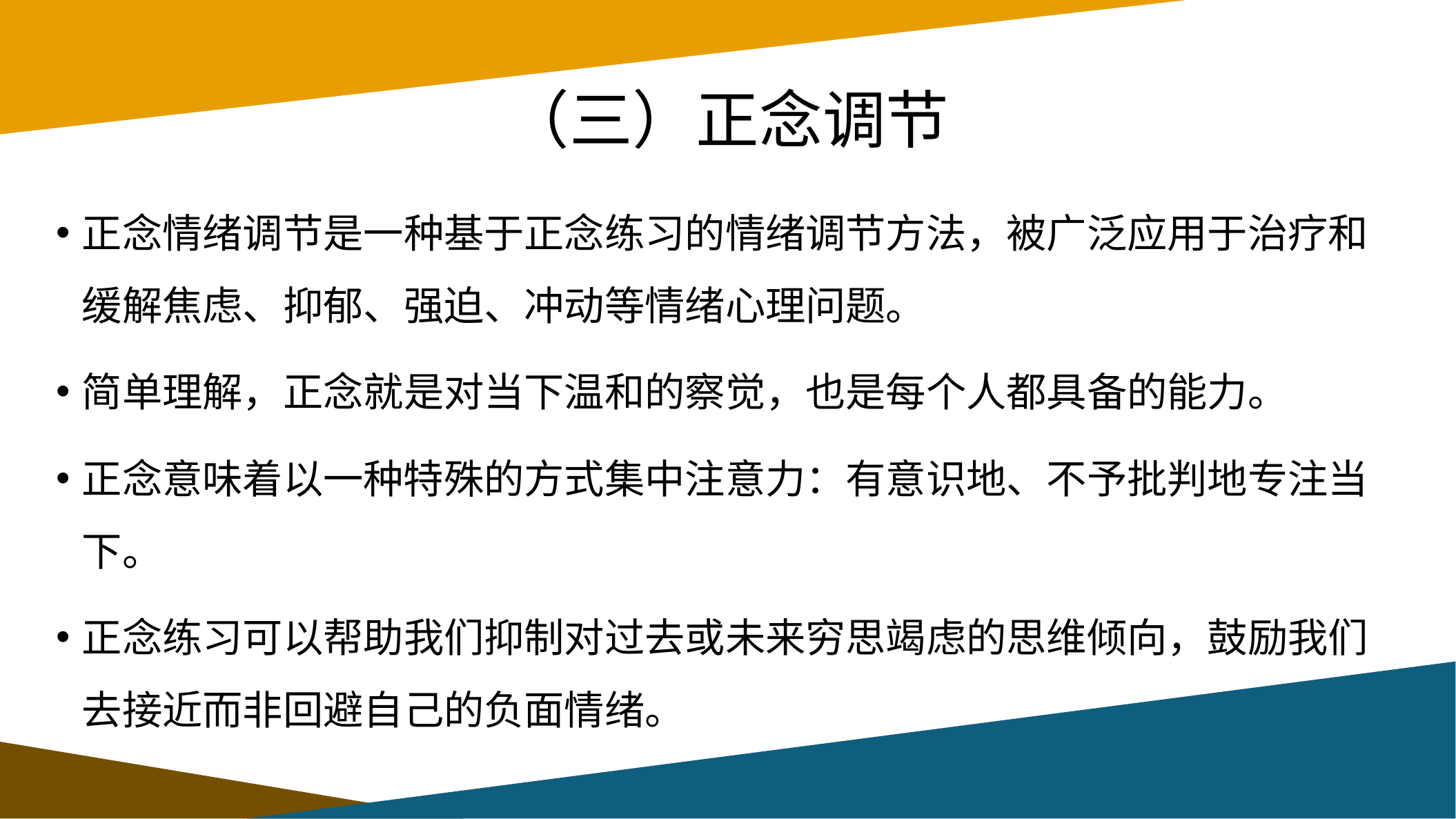

# （三）正念调节
正念情绪调节是一种基于正念练习的情绪调节方法，被广泛应用于治疗和缓解焦虑、抑郁、强迫、冲动等情绪心理问题。
简单理解，正念就是对当下温和的察觉，也是每个人都具备的能力。
正念意味着以一种特殊的方式集中注意力：有意识地、不予批判地专注当下。
正念练习可以帮助我们抑制对过去或未来穷思竭虑的思维倾向，鼓励我们去接近而非回避自己的负面情绪。